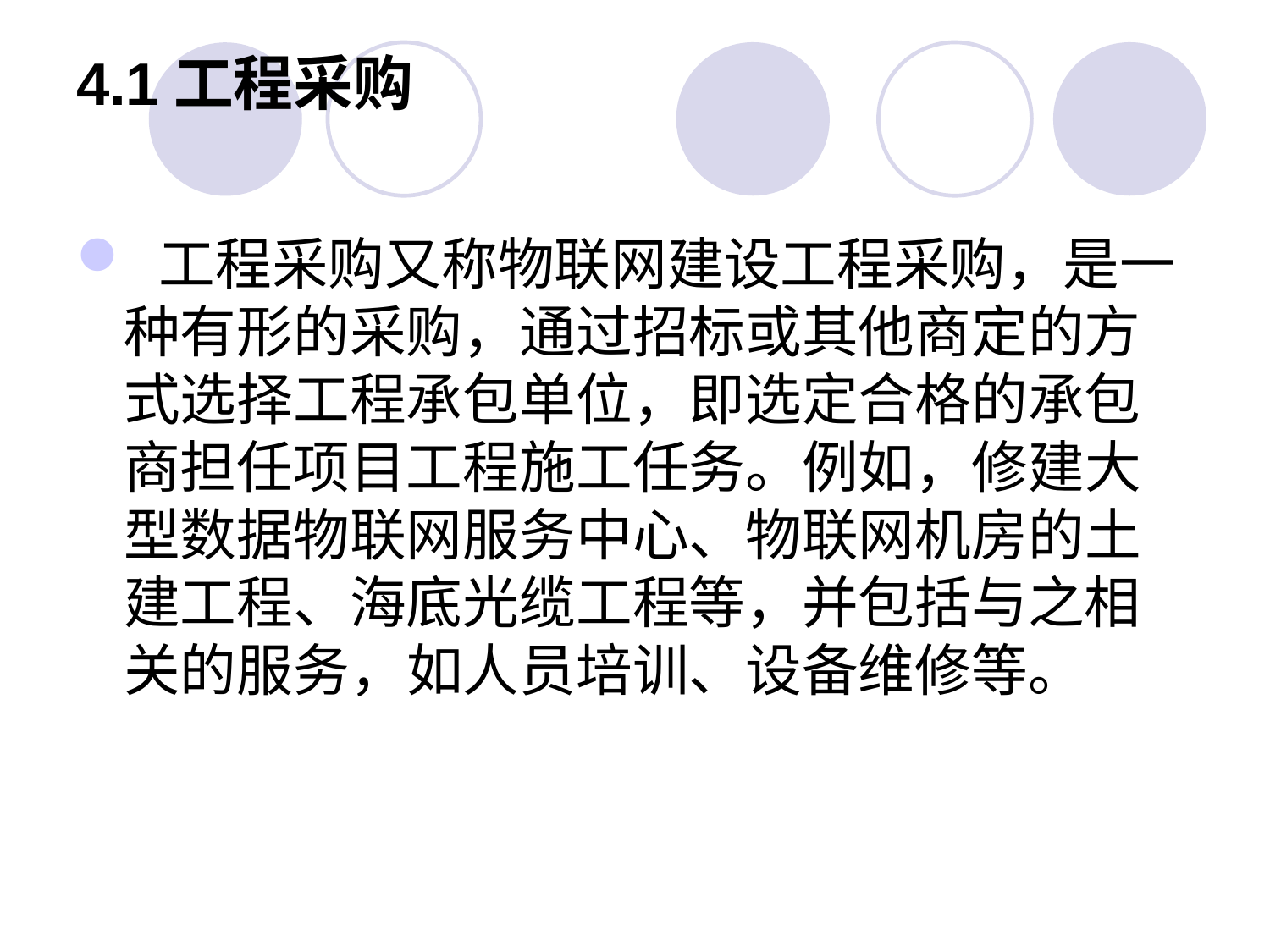

# 4.1工程采购
 工程采购又称物联网建设工程采购，是一种有形的采购，通过招标或其他商定的方式选择工程承包单位，即选定合格的承包商担任项目工程施工任务。例如，修建大型数据物联网服务中心、物联网机房的土建工程、海底光缆工程等，并包括与之相关的服务，如人员培训、设备维修等。